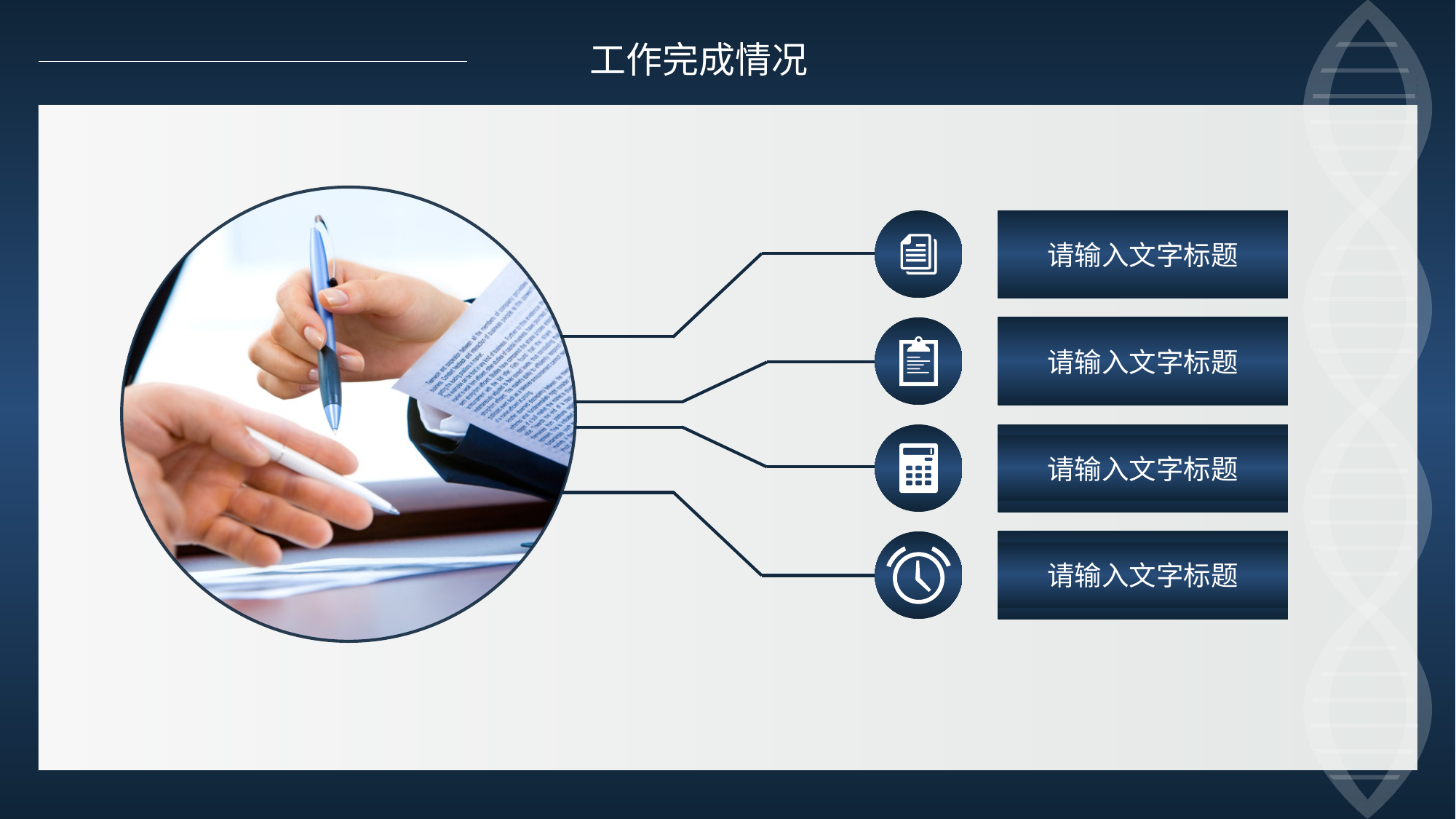

工作完成情况

请输入文字标题

请输入文字标题

请输入文字标题

请输入文字标题